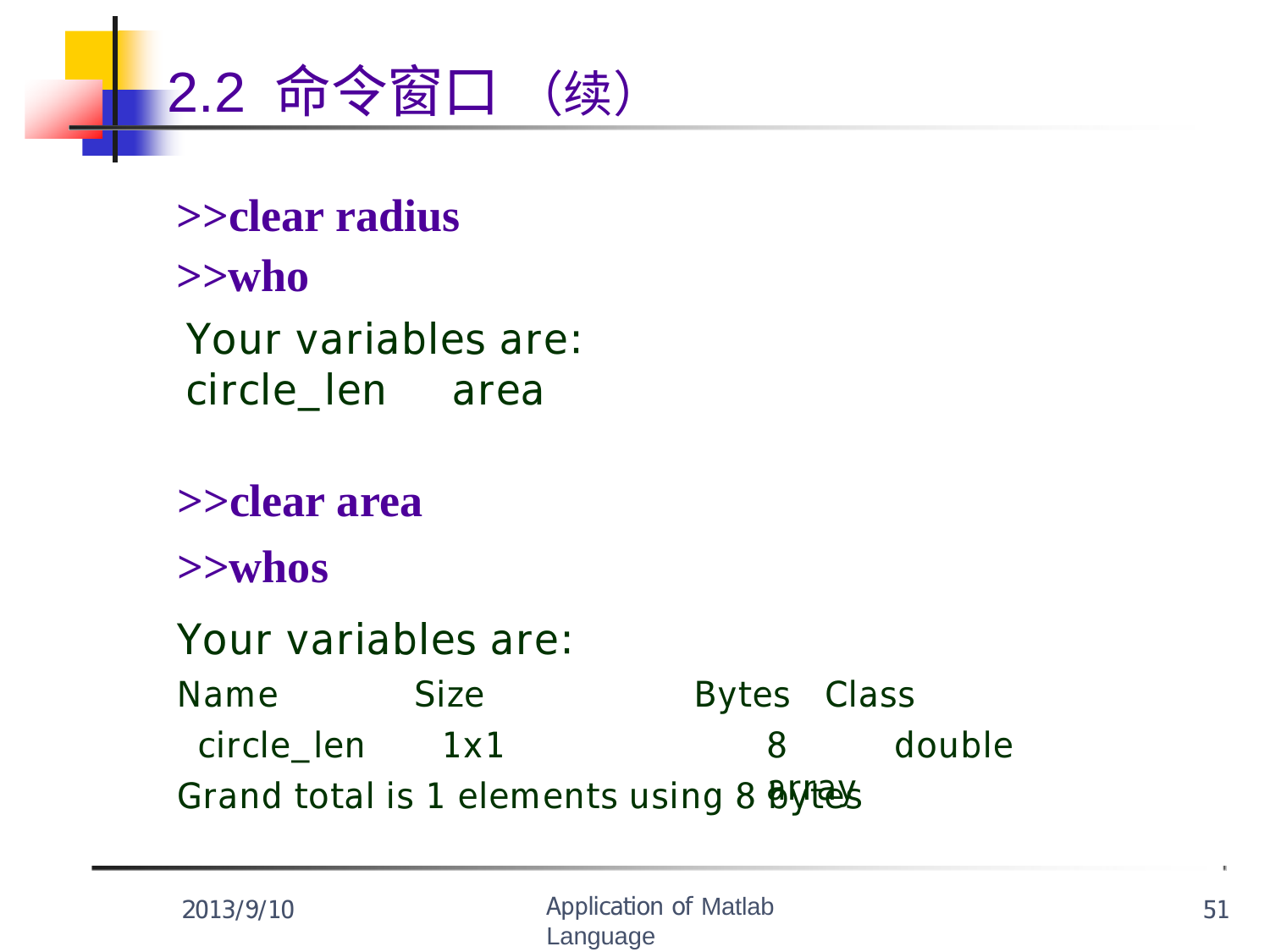

# 2.2 命令窗口 （续）
>>clear radius
>>who

Your variables are: circle_len	area

>>clear area

>>whos

Your variables are:
Name circle_len
Size
1x1
Bytes	Class
8	double array
Grand total is 1 elements using 8 bytes
Application of Matlab Language
2013/9/10
51